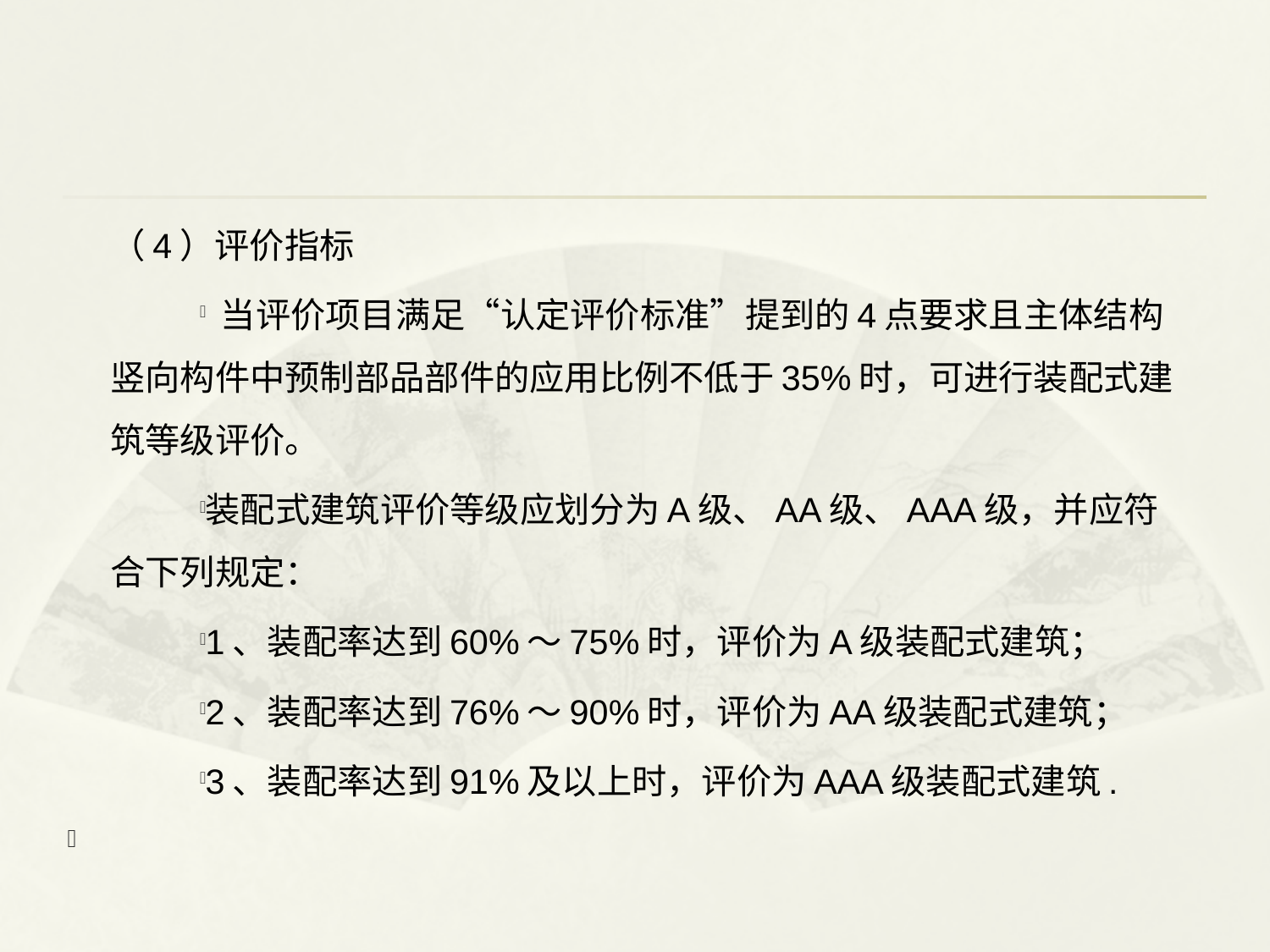

（4）评价指标
 当评价项目满足“认定评价标准”提到的4点要求且主体结构竖向构件中预制部品部件的应用比例不低于35%时，可进行装配式建筑等级评价。
装配式建筑评价等级应划分为A级、AA级、AAA级，并应符合下列规定：
1、装配率达到60%～75%时，评价为A级装配式建筑；
2、装配率达到76%～90%时，评价为AA级装配式建筑；
3、装配率达到91%及以上时，评价为AAA级装配式建筑.